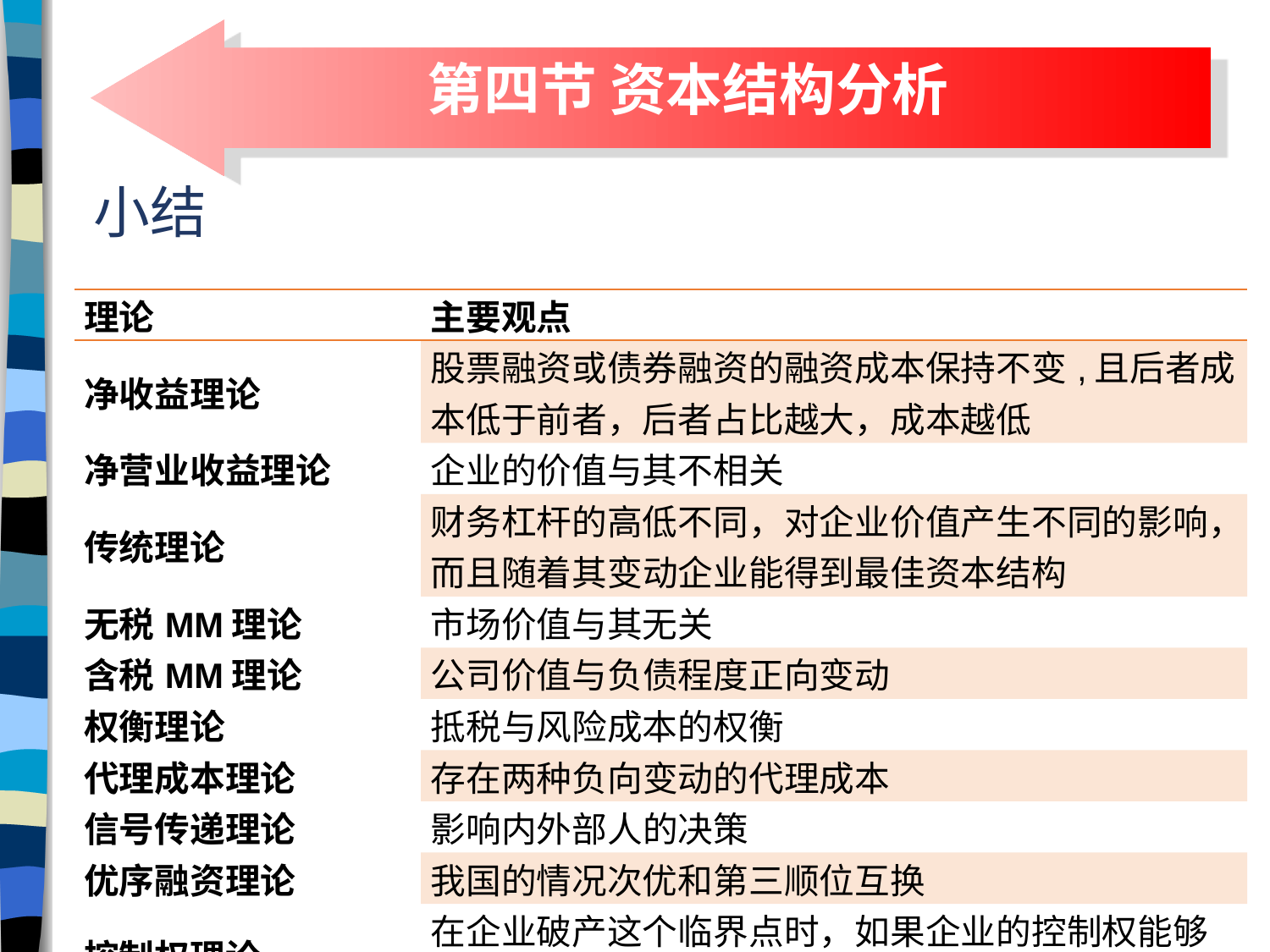

# 第四节 资本结构分析
小结
| 理论 | 主要观点 |
| --- | --- |
| 净收益理论 | 股票融资或债券融资的融资成本保持不变,且后者成本低于前者，后者占比越大，成本越低 |
| 净营业收益理论 | 企业的价值与其不相关 |
| 传统理论 | 财务杠杆的高低不同，对企业价值产生不同的影响，而且随着其变动企业能得到最佳资本结构 |
| 无税MM理论 | 市场价值与其无关 |
| 含税MM理论 | 公司价值与负债程度正向变动 |
| 权衡理论 | 抵税与风险成本的权衡 |
| 代理成本理论 | 存在两种负向变动的代理成本 |
| 信号传递理论 | 影响内外部人的决策 |
| 优序融资理论 | 我国的情况次优和第三顺位互换 |
| 控制权理论 | 在企业破产这个临界点时，如果企业的控制权能够被债权人恰好接手，这个负债率就是最合适的 |
| 市场择机理论 | 为市场选择结果，不存在最优 |